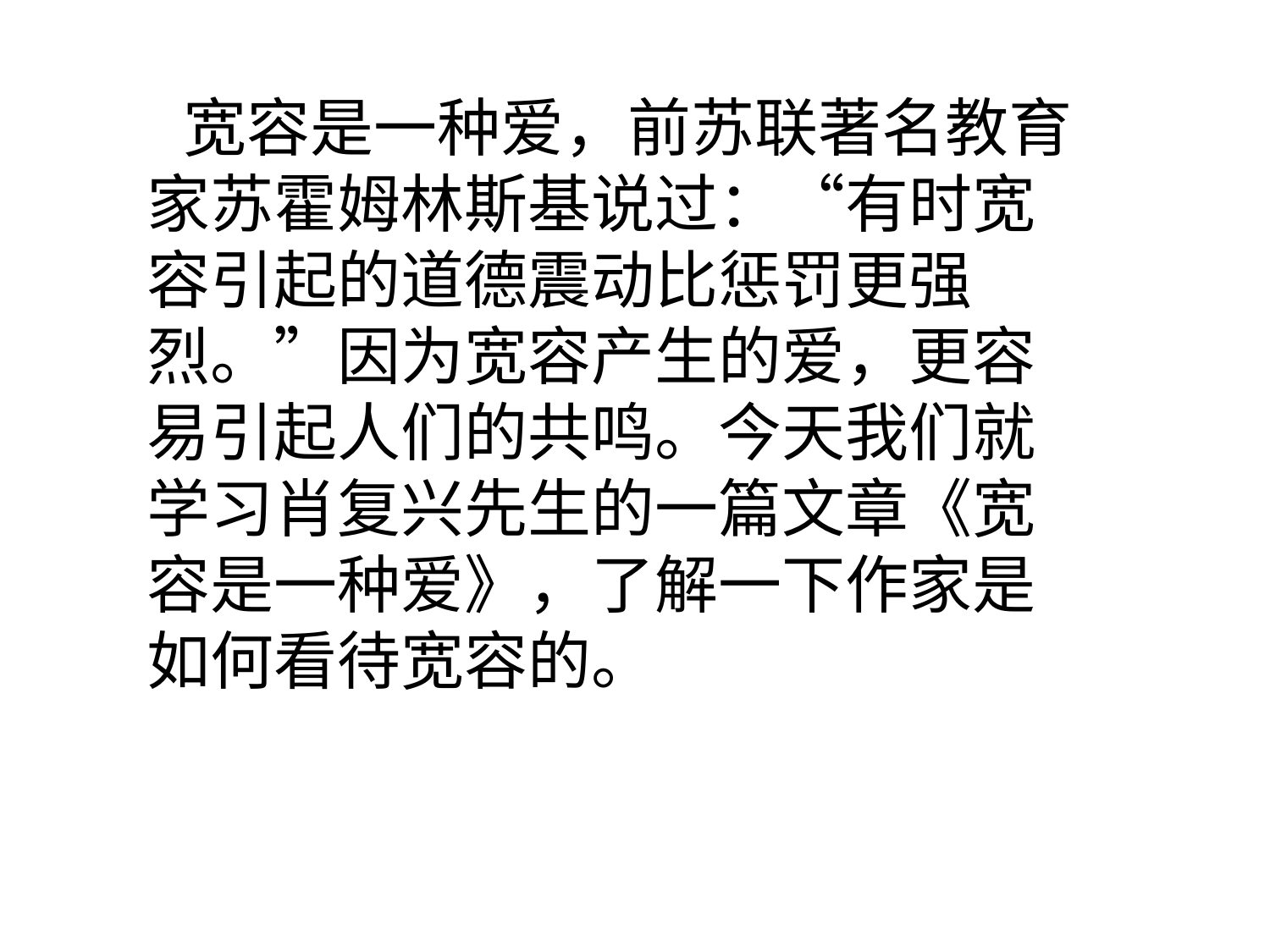

宽容是一种爱，前苏联著名教育家苏霍姆林斯基说过：“有时宽容引起的道德震动比惩罚更强烈。”因为宽容产生的爱，更容易引起人们的共鸣。今天我们就学习肖复兴先生的一篇文章《宽容是一种爱》，了解一下作家是如何看待宽容的。